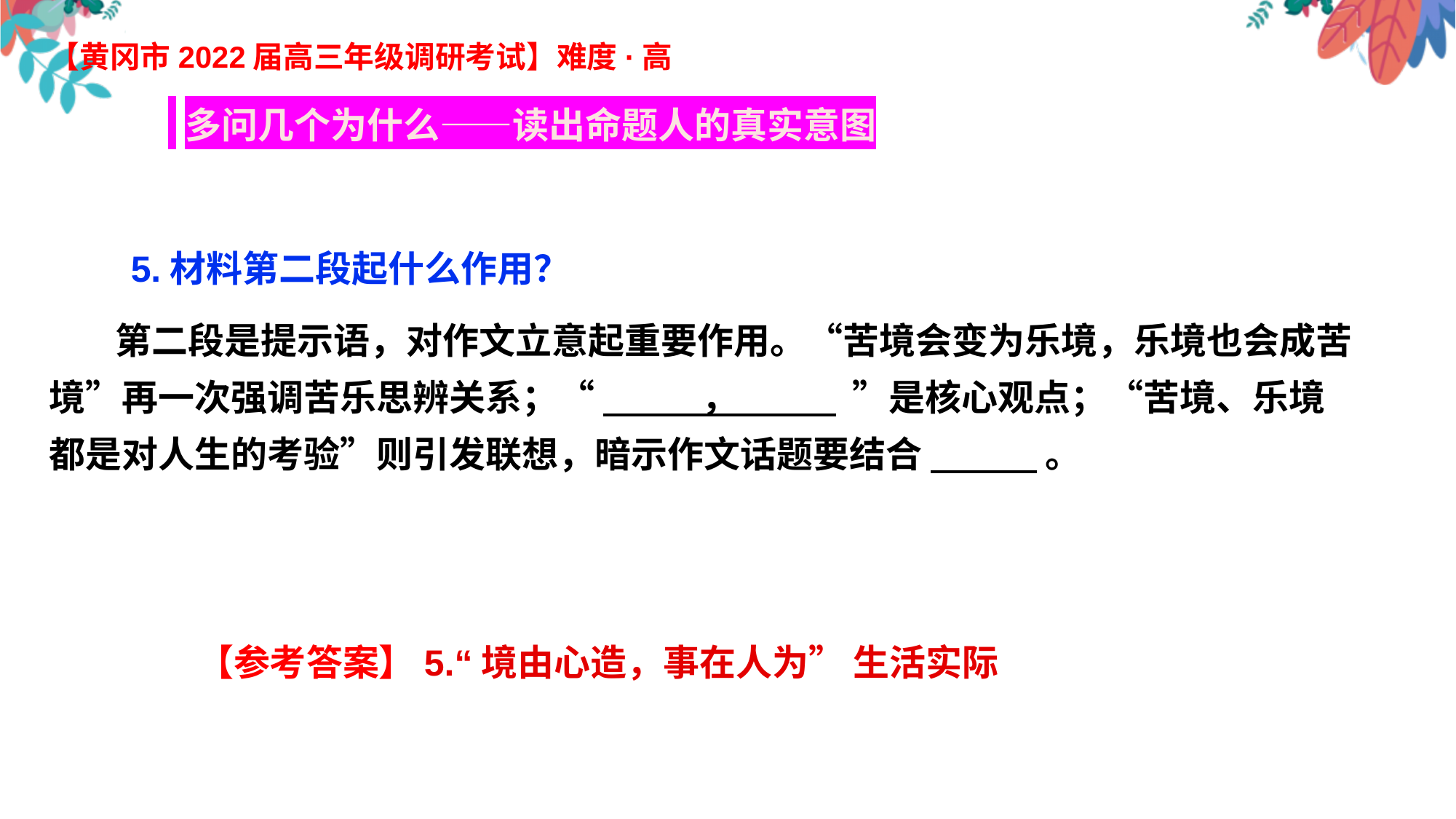

【黄冈市2022届高三年级调研考试】难度·高
                  多问几个为什么——读出命题人的真实意图

        5.材料第二段起什么作用？
       第二段是提示语，对作文立意起重要作用。“苦境会变为乐境，乐境也会成苦境”再一次强调苦乐思辨关系；“             ，              ”是核心观点；“苦境、乐境都是对人生的考验”则引发联想，暗示作文话题要结合               。

【参考答案】5.“境由心造，事在人为” 生活实际